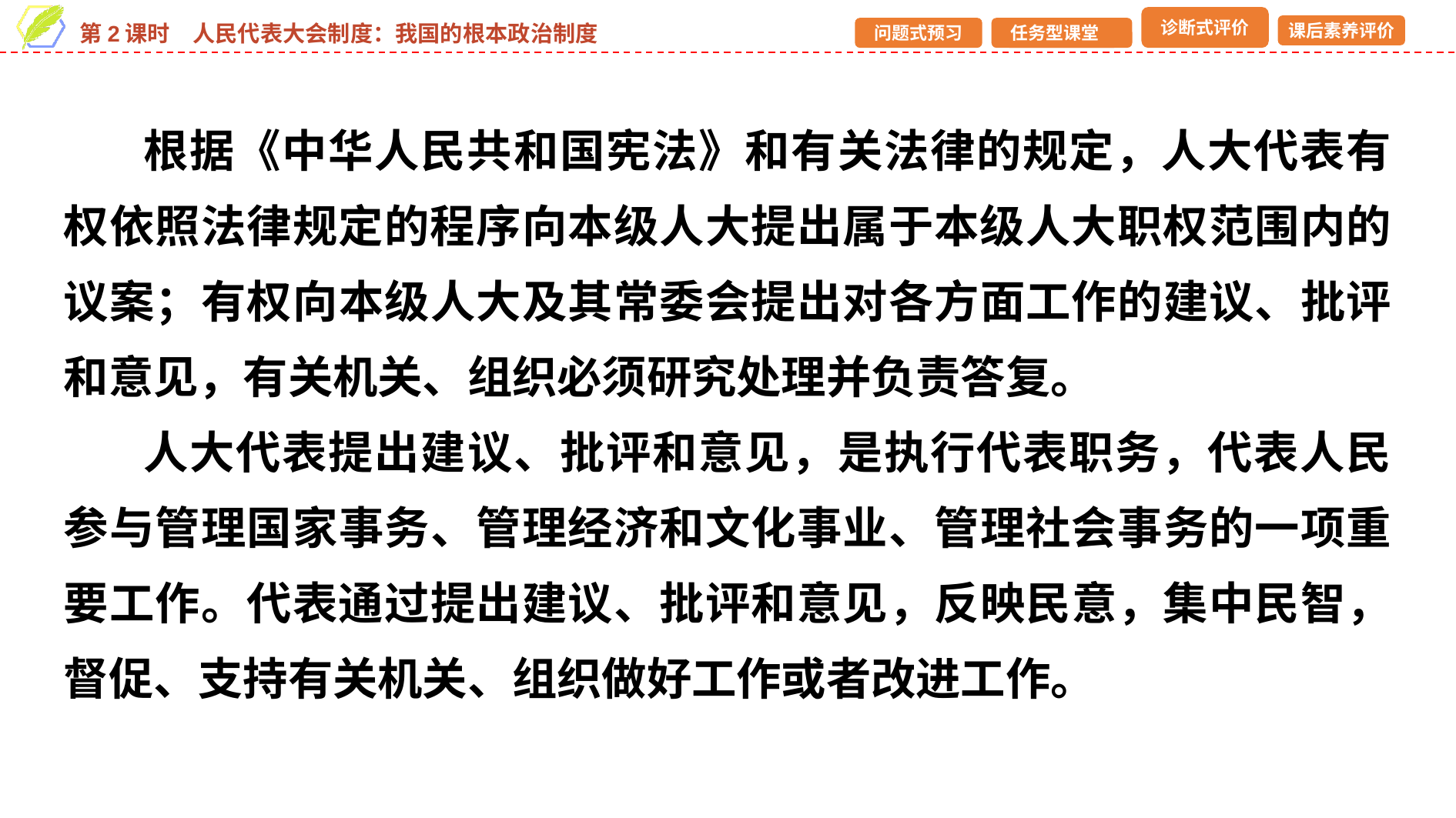

根据《中华人民共和国宪法》和有关法律的规定，人大代表有权依照法律规定的程序向本级人大提出属于本级人大职权范围内的议案；有权向本级人大及其常委会提出对各方面工作的建议、批评和意见，有关机关、组织必须研究处理并负责答复。
人大代表提出建议、批评和意见，是执行代表职务，代表人民参与管理国家事务、管理经济和文化事业、管理社会事务的一项重要工作。代表通过提出建议、批评和意见，反映民意，集中民智，督促、支持有关机关、组织做好工作或者改进工作。